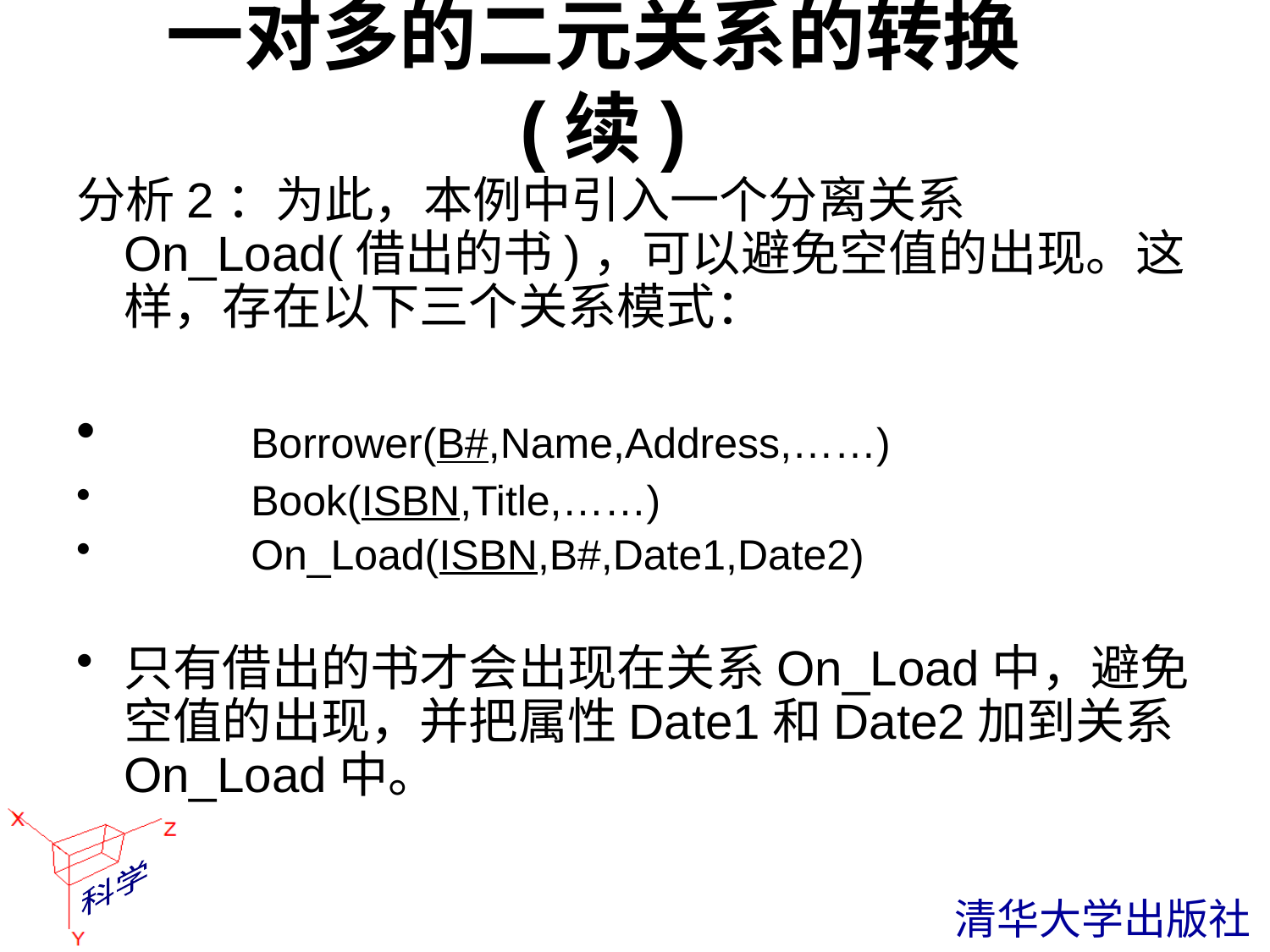

# 一对多的二元关系的转换(续)
分析2：为此，本例中引入一个分离关系On_Load(借出的书)，可以避免空值的出现。这样，存在以下三个关系模式：

	Borrower(B#,Name,Address,……)
	Book(ISBN,Title,……)
	On_Load(ISBN,B#,Date1,Date2)

只有借出的书才会出现在关系On_Load中，避免空值的出现，并把属性Date1和Date2加到关系On_Load中。
      清华大学出版社